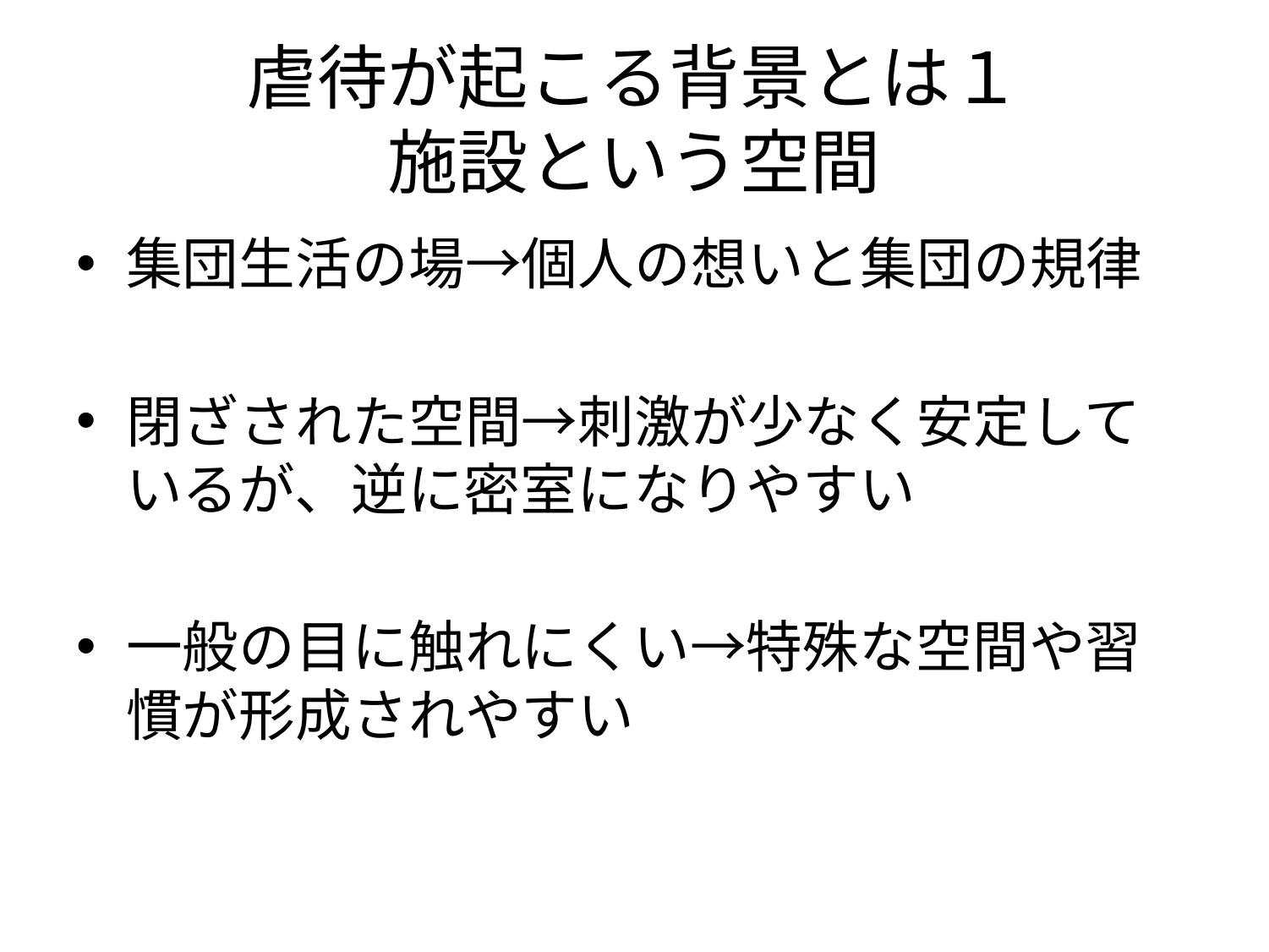

# 虐待が起こる背景とは１ 施設という空間
集団生活の場→個人の想いと集団の規律

閉ざされた空間→刺激が少なく安定しているが、逆に密室になりやすい

一般の目に触れにくい→特殊な空間や習慣が形成されやすい